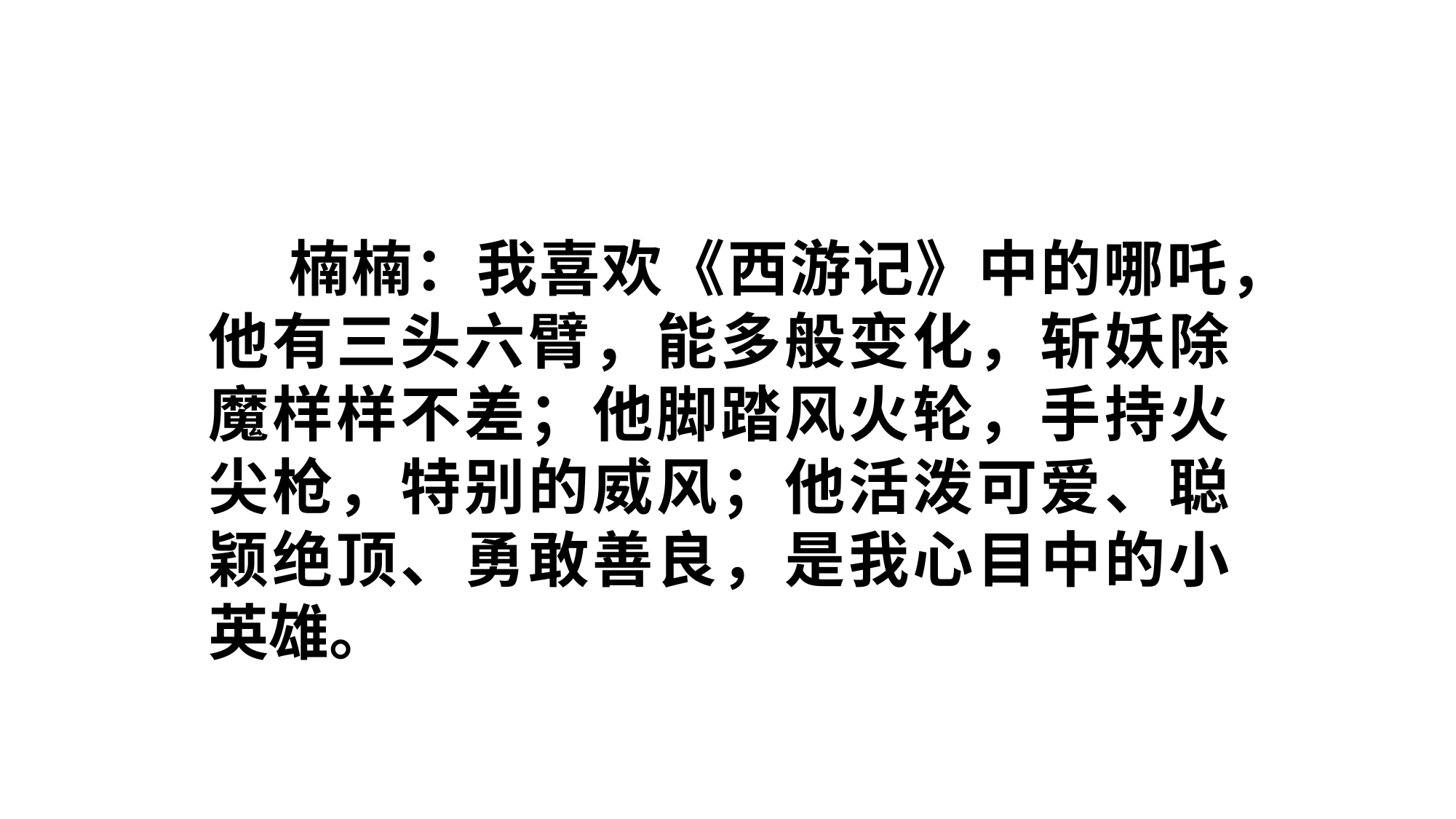

楠楠：我喜欢《西游记》中的哪吒，他有三头六臂，能多般变化，斩妖除魔样样不差；他脚踏风火轮，手持火尖枪，特别的威风；他活泼可爱、聪颖绝顶、勇敢善良，是我心目中的小英雄。